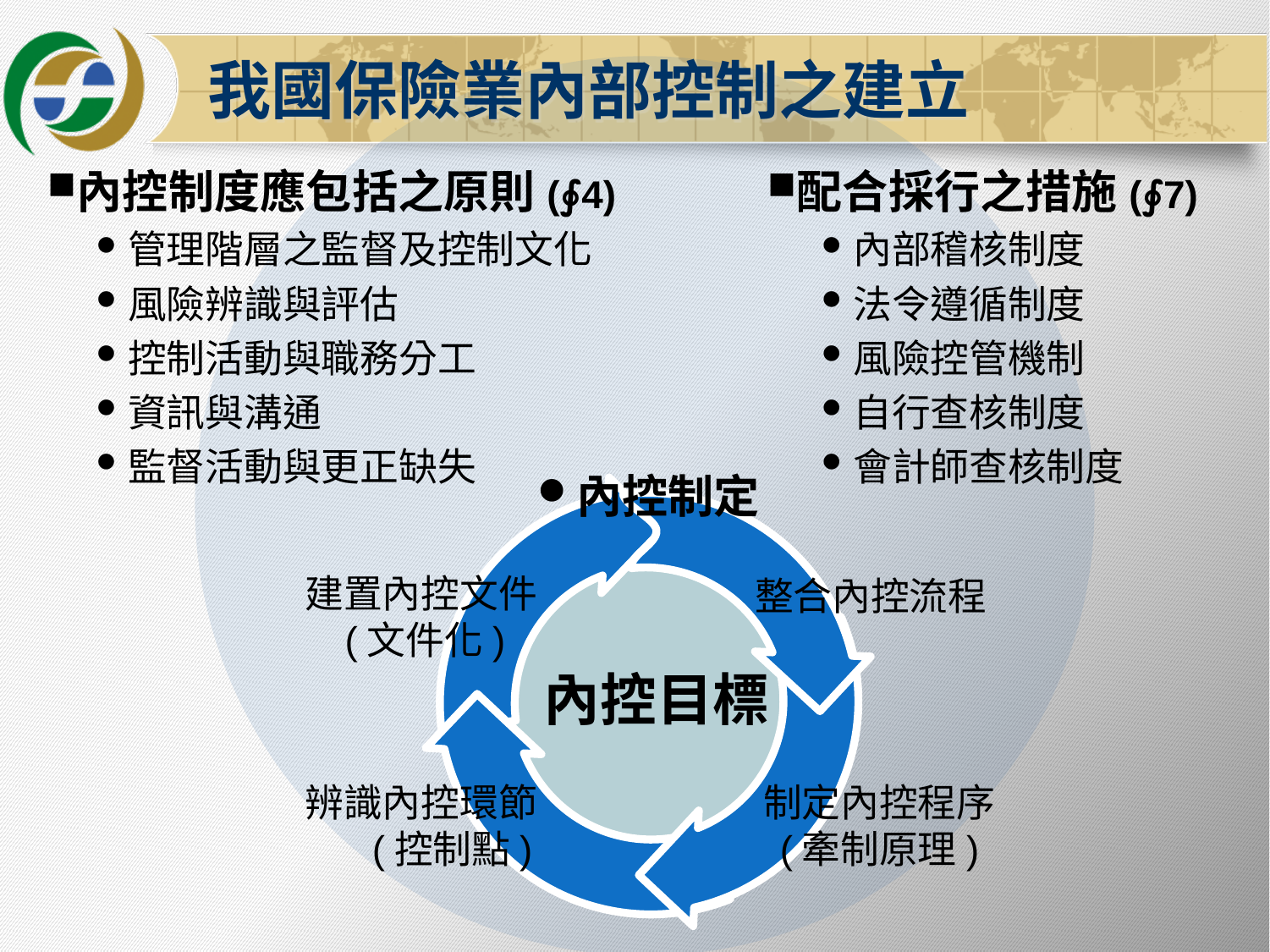

我國保險業內部控制之建立

內控制度應包括之原則(∮4)
管理階層之監督及控制文化
風險辨識與評估
控制活動與職務分工
資訊與溝通
監督活動與更正缺失
配合採行之措施(∮7)
內部稽核制度
法令遵循制度
風險控管機制
自行查核制度
會計師查核制度
內控制定

 內控目標
建置內控文件
(文件化)
整合內控流程
制定內控程序
(牽制原理)
辨識內控環節
(控制點)